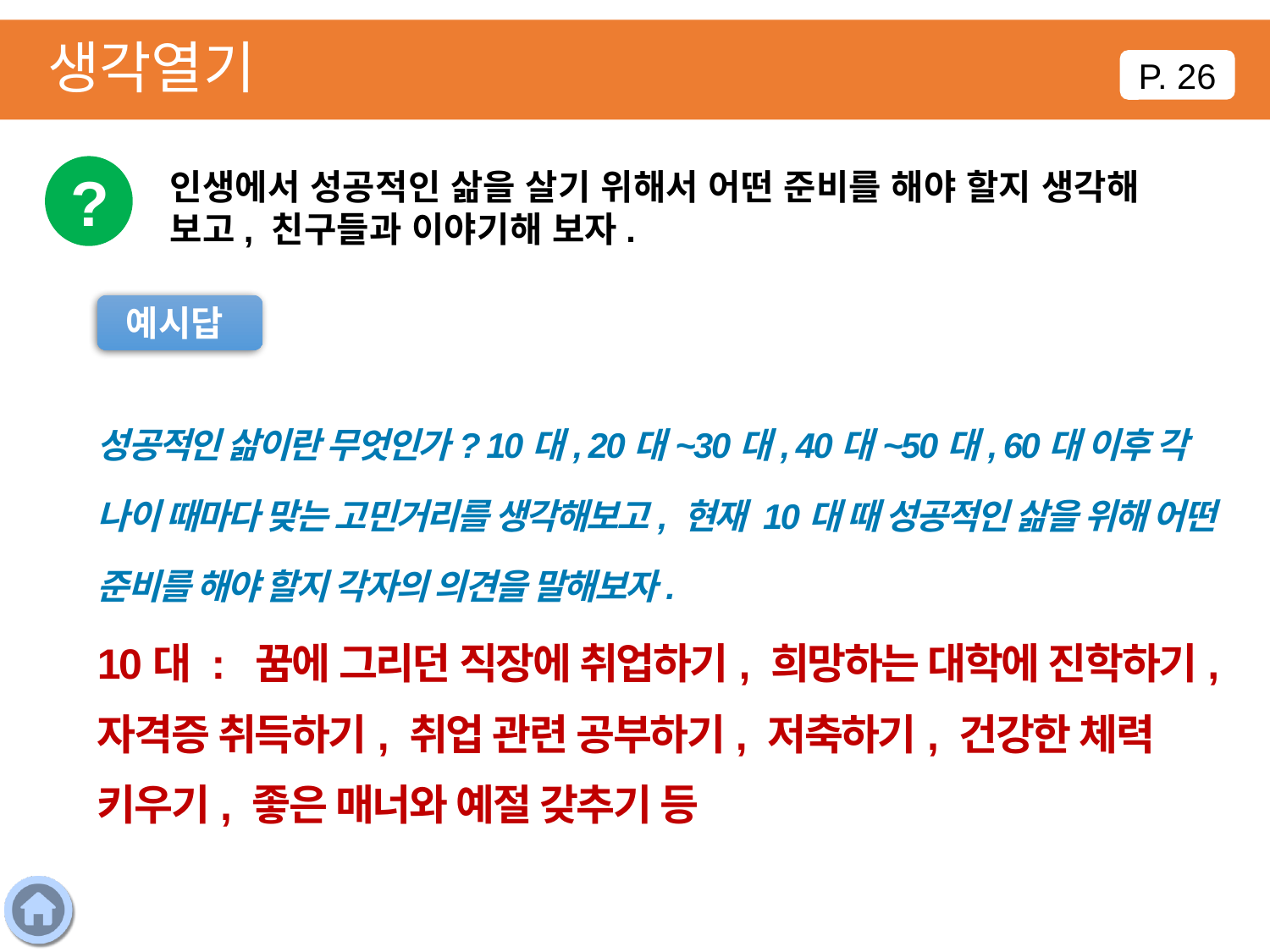

생각열기
P. 26
?
인생에서 성공적인 삶을 살기 위해서 어떤 준비를 해야 할지 생각해 보고, 친구들과 이야기해 보자.
예시답
성공적인 삶이란 무엇인가? 10대, 20대~30대, 40대~50대, 60대 이후 각 나이 때마다 맞는 고민거리를 생각해보고, 현재 10대 때 성공적인 삶을 위해 어떤 준비를 해야 할지 각자의 의견을 말해보자.
10대 :  꿈에 그리던 직장에 취업하기, 희망하는 대학에 진학하기, 자격증 취득하기, 취업 관련 공부하기, 저축하기, 건강한 체력 키우기, 좋은 매너와 예절 갖추기 등